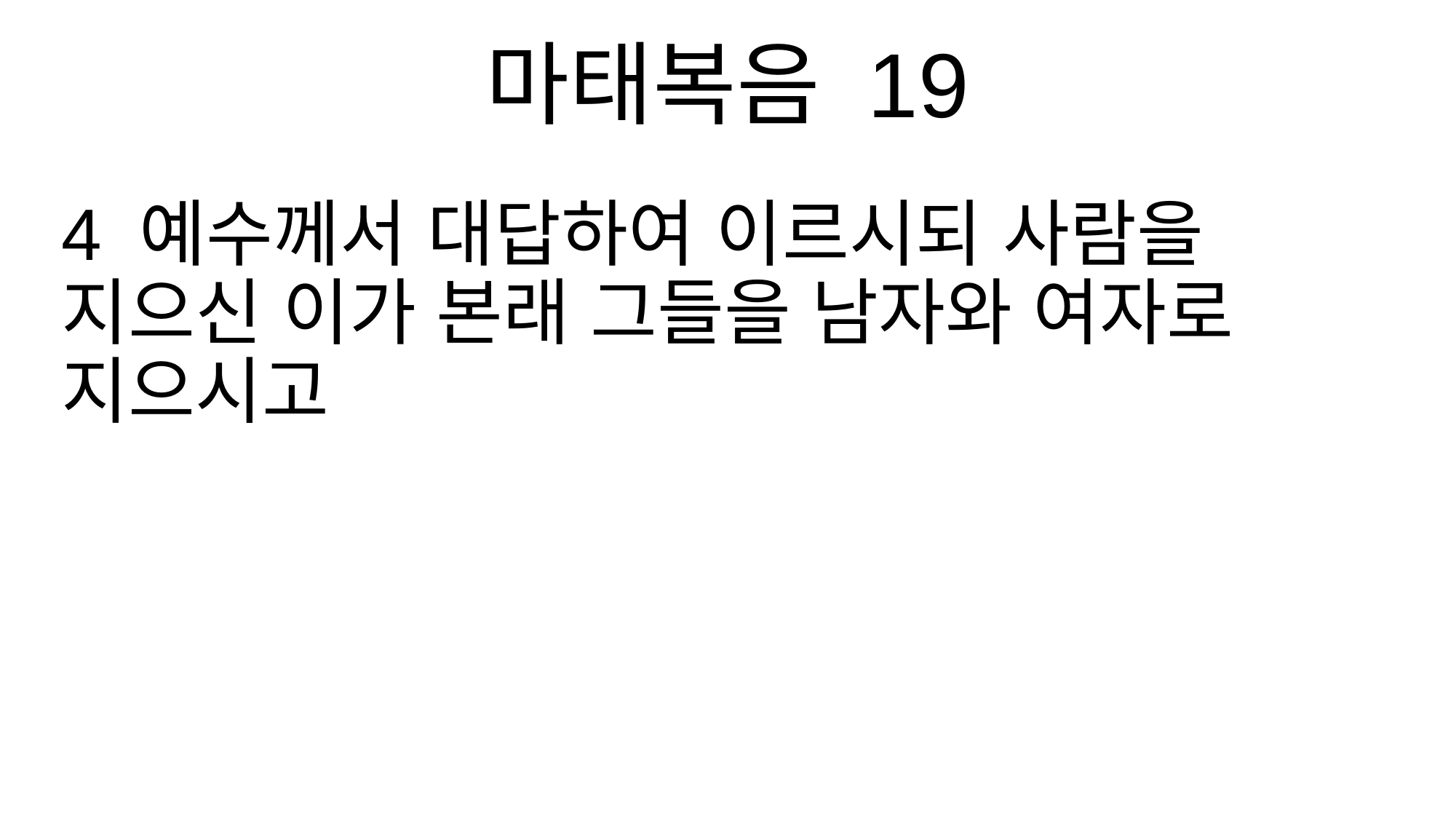

마태복음 19
4 예수께서 대답하여 이르시되 사람을 지으신 이가 본래 그들을 남자와 여자로 지으시고